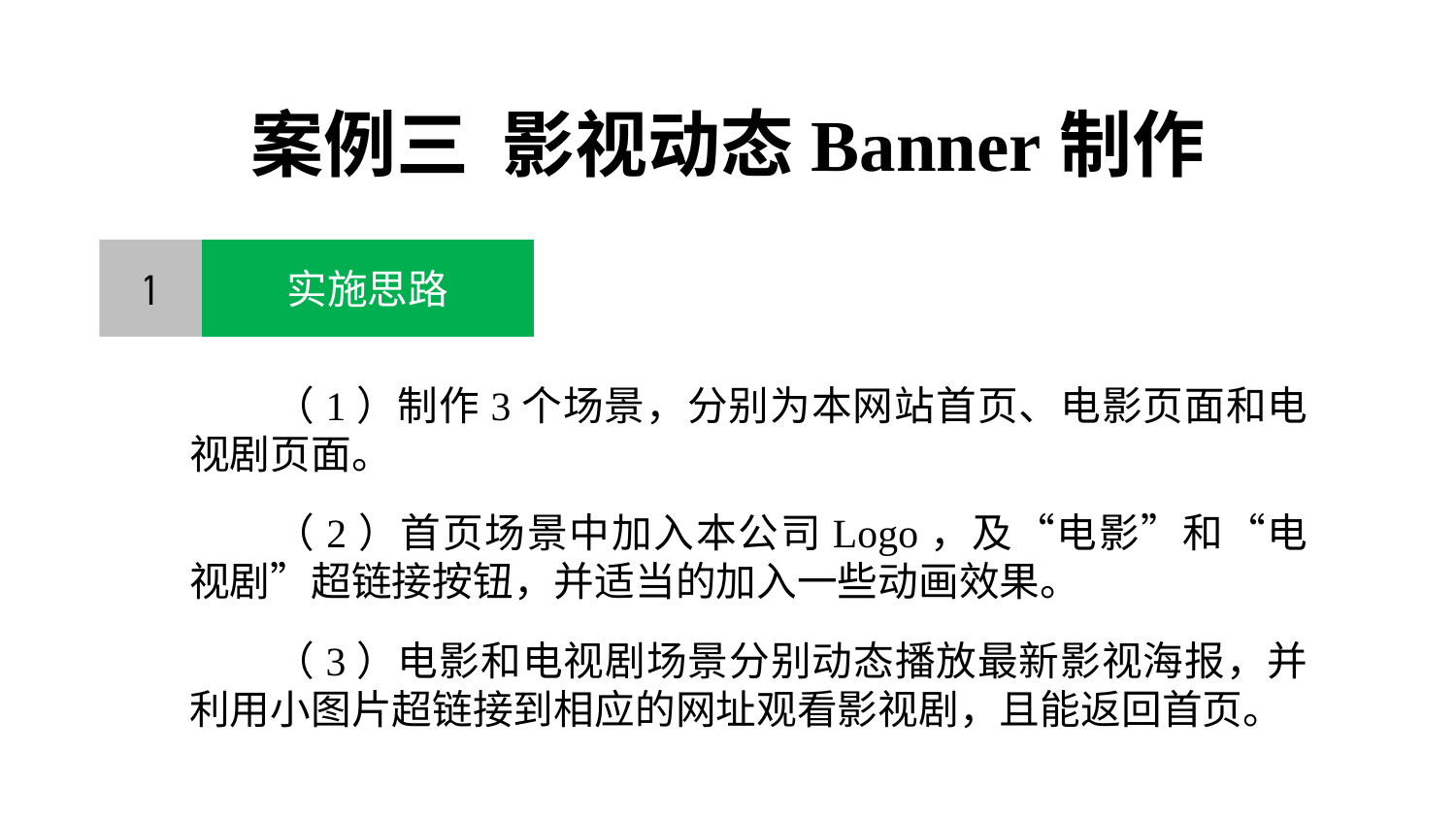

案例三  影视动态Banner制作
1
实施思路
（1）制作3个场景，分别为本网站首页、电影页面和电视剧页面。
（2）首页场景中加入本公司Logo，及“电影”和“电视剧”超链接按钮，并适当的加入一些动画效果。
（3）电影和电视剧场景分别动态播放最新影视海报，并利用小图片超链接到相应的网址观看影视剧，且能返回首页。